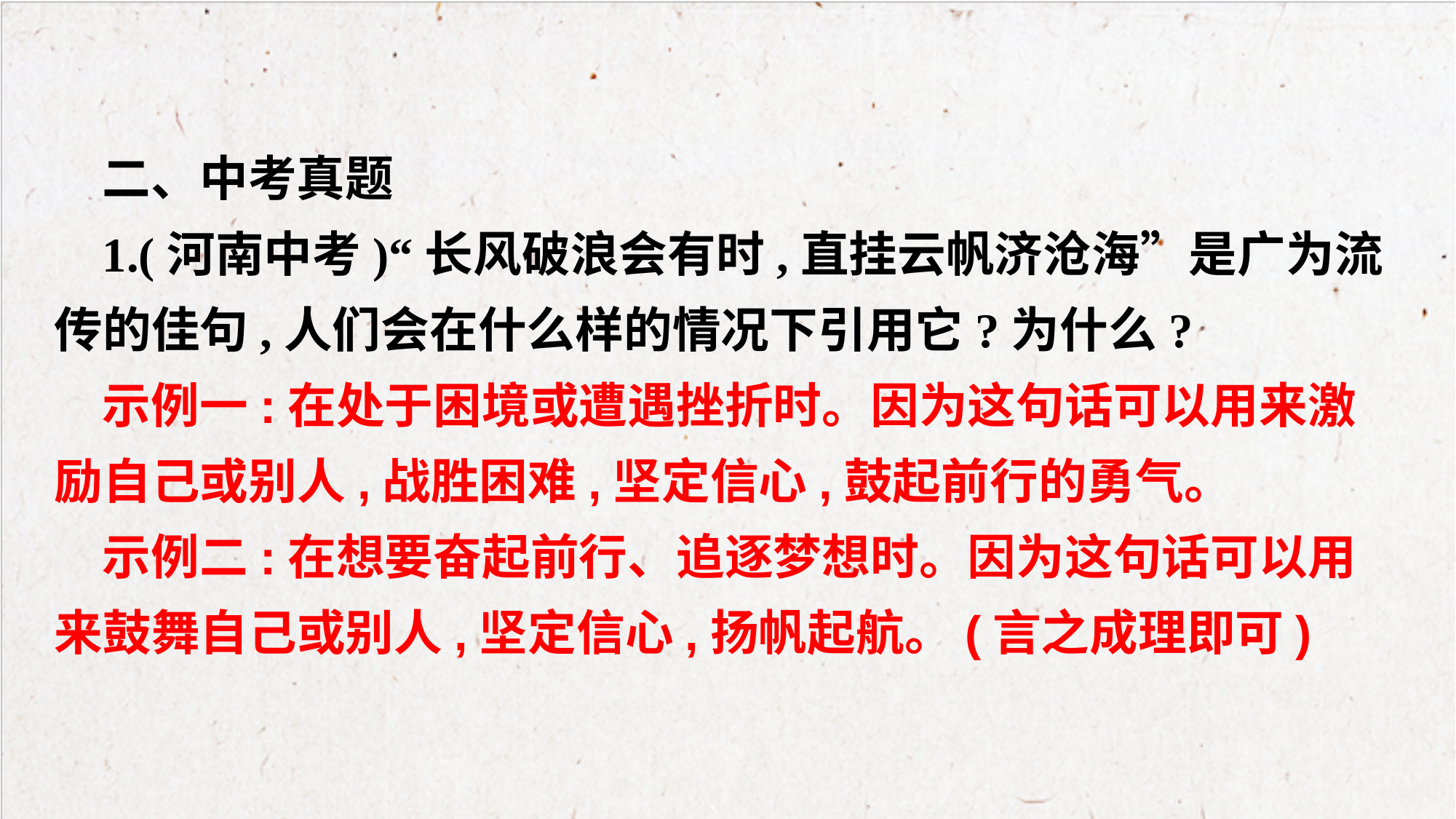

二、中考真题
1.(河南中考)“长风破浪会有时,直挂云帆济沧海”是广为流传的佳句,人们会在什么样的情况下引用它?为什么?
示例一:在处于困境或遭遇挫折时。因为这句话可以用来激励自己或别人,战胜困难,坚定信心,鼓起前行的勇气。
示例二:在想要奋起前行、追逐梦想时。因为这句话可以用来鼓舞自己或别人,坚定信心,扬帆起航。(言之成理即可)